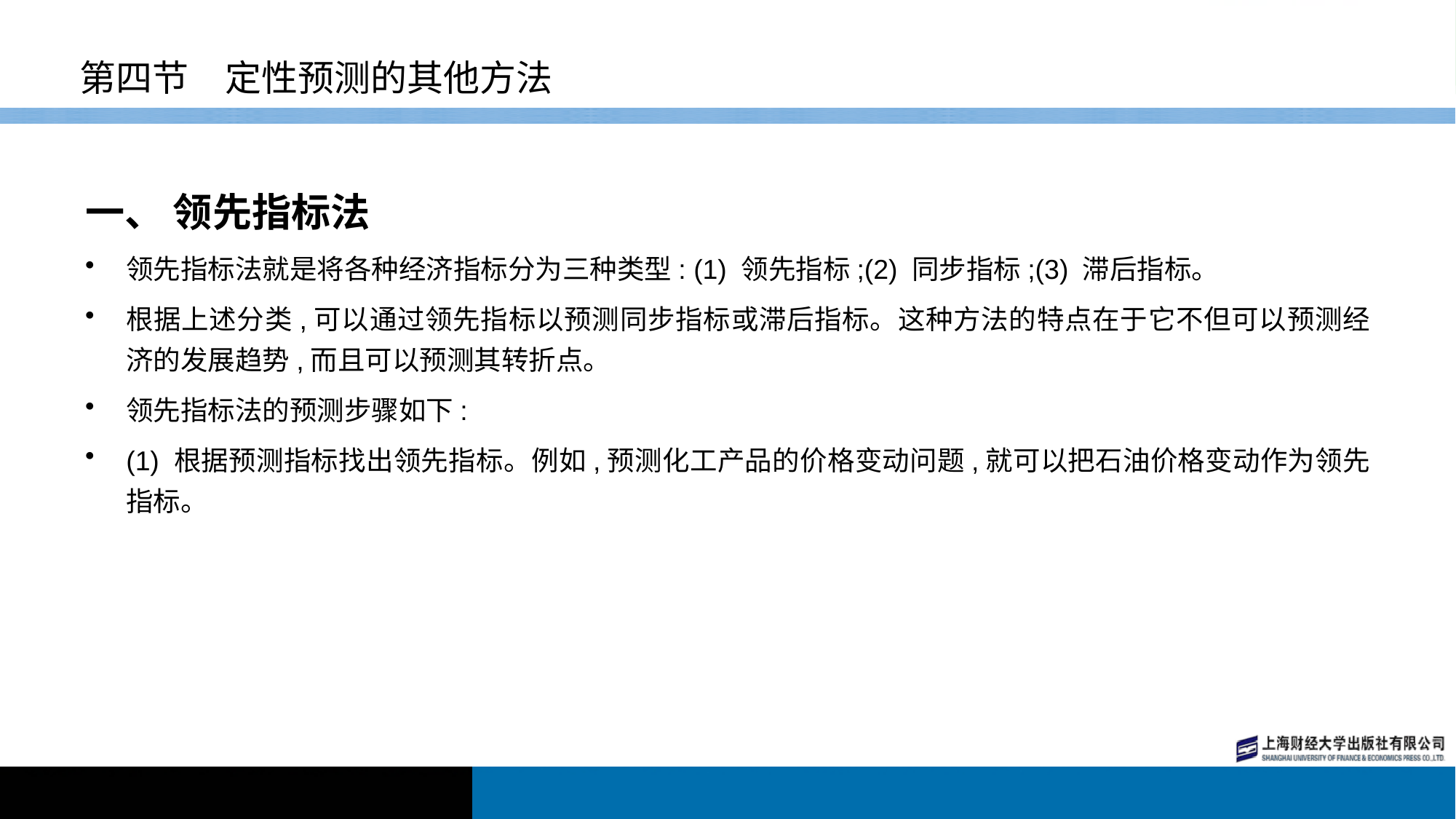

# 第四节　定性预测的其他方法
一、 领先指标法
领先指标法就是将各种经济指标分为三种类型: (1) 领先指标;(2) 同步指标;(3) 滞后指标。
根据上述分类,可以通过领先指标以预测同步指标或滞后指标。这种方法的特点在于它不但可以预测经济的发展趋势,而且可以预测其转折点。
领先指标法的预测步骤如下:
(1) 根据预测指标找出领先指标。例如,预测化工产品的价格变动问题,就可以把石油价格变动作为领先指标。

12